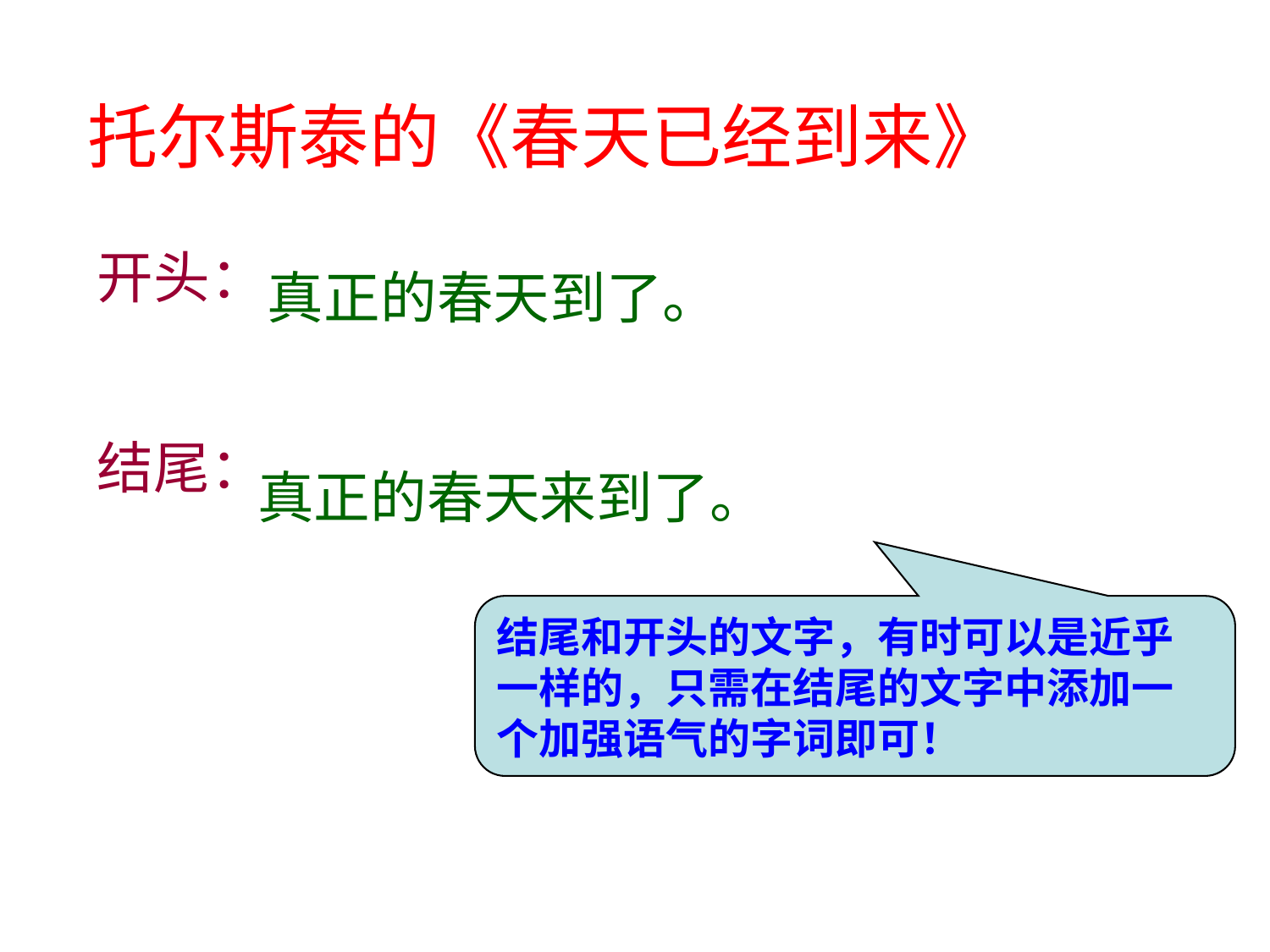

托尔斯泰的《春天已经到来》
开头：
真正的春天到了。
结尾：
真正的春天来到了。
结尾和开头的文字，有时可以是近乎一样的，只需在结尾的文字中添加一个加强语气的字词即可！